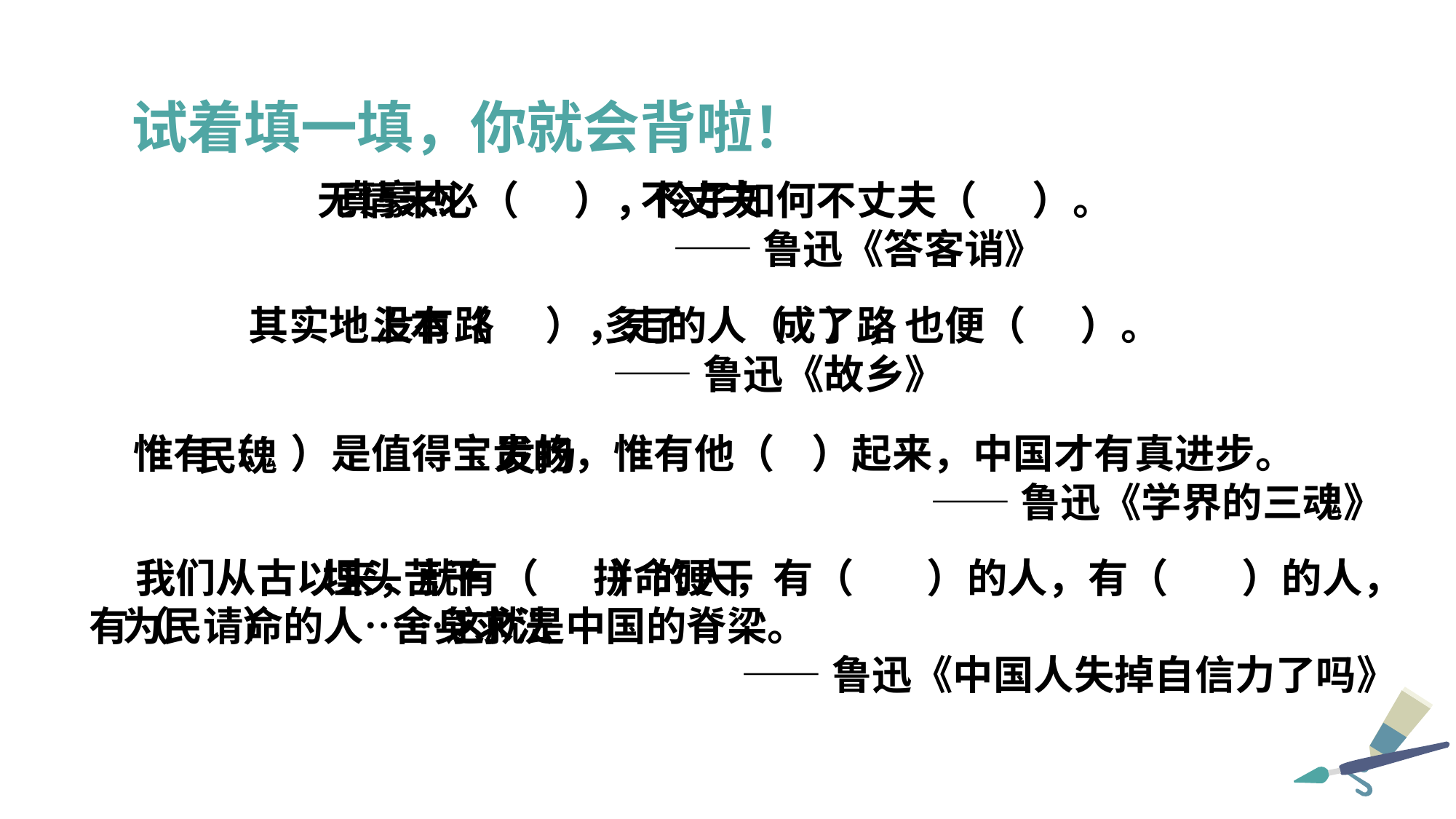

试着填一填，你就会背啦！
真豪杰                    不丈夫
无情未必（      ），怜子如何不丈夫（      ）。
                                       ——鲁迅《答客诮》
没有路            多了          成了路
其实地上本（      ），走的人（    ），也便（      ）。
                                        ——鲁迅《故乡》
惟有（    ）是值得宝贵的，惟有他（    ）起来，中国才有真进步。
——鲁迅《学界的三魂》
      民魂                        发扬
    我们从古以来，就有（        ）的人，有（        ）的人，有（        ）的人，有（        ）的人……这就是中国的脊梁。
——鲁迅《中国人失掉自信力了吗》
                       埋头苦干            拼命硬干
 为民请命            舍身求法